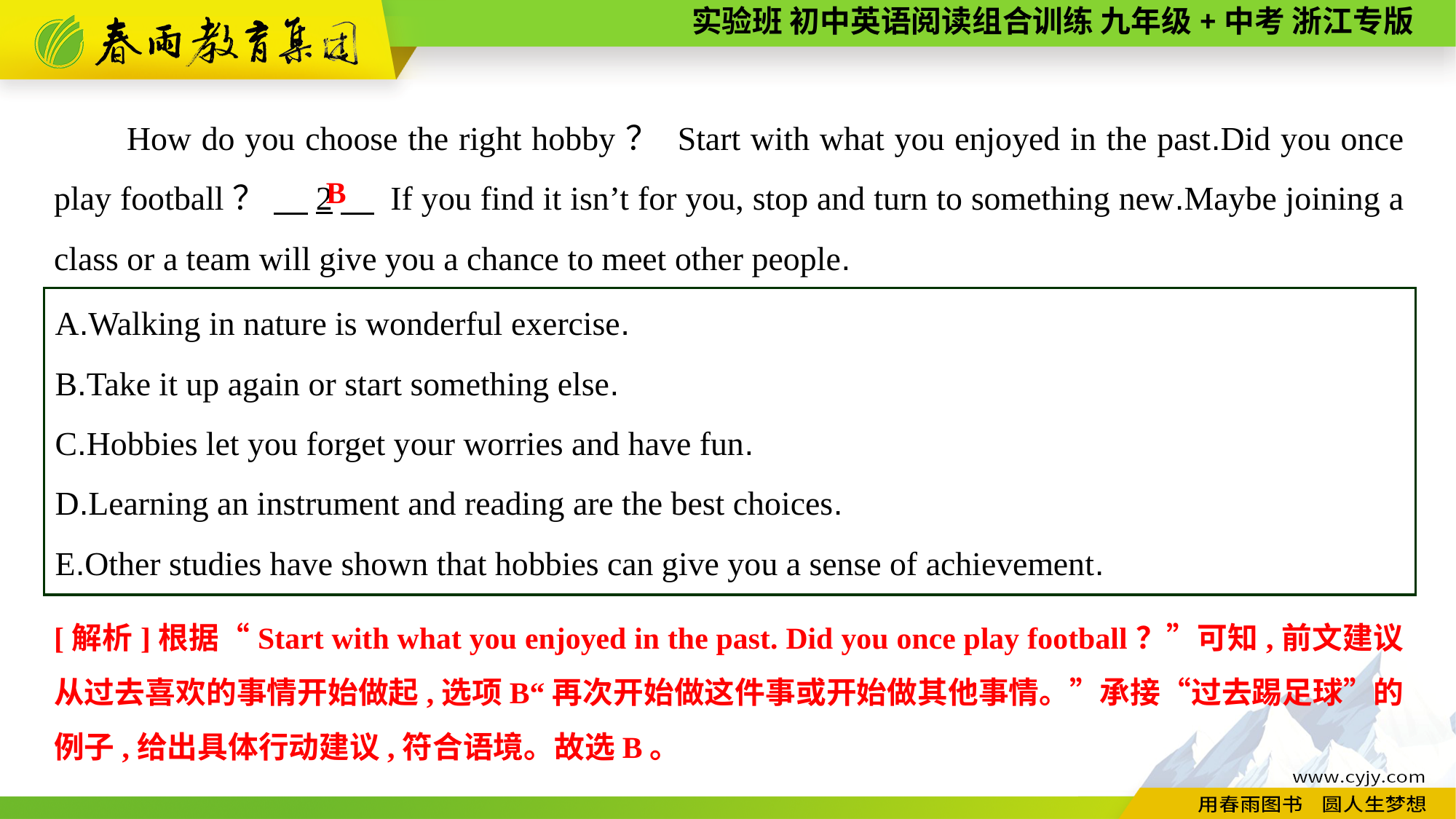

How do you choose the right hobby？ Start with what you enjoyed in the past.Did you once play football？ 　2　 If you find it isn’t for you, stop and turn to something new.Maybe joining a class or a team will give you a chance to meet other people.
B
A.Walking in nature is wonderful exercise.
B.Take it up again or start something else.
C.Hobbies let you forget your worries and have fun.
D.Learning an instrument and reading are the best choices.
E.Other studies have shown that hobbies can give you a sense of achievement.

[解析]根据“Start with what you enjoyed in the past. Did you once play football？”可知,前文建议从过去喜欢的事情开始做起,选项B“再次开始做这件事或开始做其他事情。”承接“过去踢足球”的例子,给出具体行动建议,符合语境。故选B。